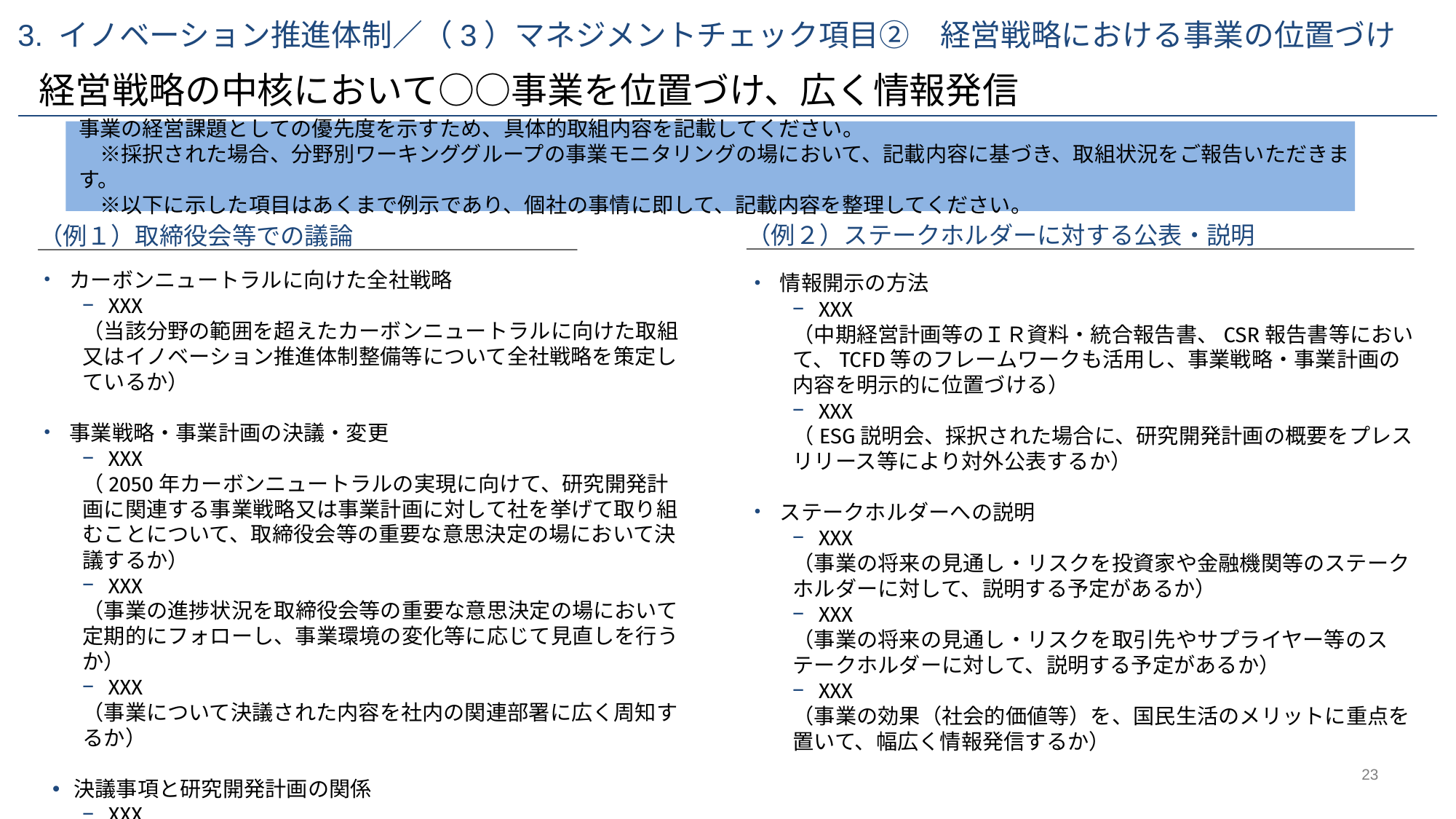

3. イノベーション推進体制／（3）マネジメントチェック項目②　経営戦略における事業の位置づけ
経営戦略の中核において○○事業を位置づけ、広く情報発信
事業の経営課題としての優先度を示すため、具体的取組内容を記載してください。
　※採択された場合、分野別ワーキンググループの事業モニタリングの場において、記載内容に基づき、取組状況をご報告いただきます。
　※以下に示した項目はあくまで例示であり、個社の事情に即して、記載内容を整理してください。
（例２）ステークホルダーに対する公表・説明
（例１）取締役会等での議論
カーボンニュートラルに向けた全社戦略
XXX
（当該分野の範囲を超えたカーボンニュートラルに向けた取組又はイノベーション推進体制整備等について全社戦略を策定しているか）

事業戦略・事業計画の決議・変更
XXX
（2050年カーボンニュートラルの実現に向けて、研究開発計画に関連する事業戦略又は事業計画に対して社を挙げて取り組むことについて、取締役会等の重要な意思決定の場において決議するか）
XXX
（事業の進捗状況を取締役会等の重要な意思決定の場において定期的にフォローし、事業環境の変化等に応じて見直しを行うか）
XXX
（事業について決議された内容を社内の関連部署に広く周知するか）

決議事項と研究開発計画の関係
XXX
（上記で決議された事業戦略・事業計画において、研究開発計画が不可欠な要素として、優先度高く位置づけられるか）

情報開示の方法
XXX
（中期経営計画等のＩＲ資料・統合報告書、CSR報告書等において、TCFD等のフレームワークも活用し、事業戦略・事業計画の内容を明示的に位置づける）
XXX
（ESG説明会、採択された場合に、研究開発計画の概要をプレスリリース等により対外公表するか）

ステークホルダーへの説明
XXX
（事業の将来の見通し・リスクを投資家や金融機関等のステークホルダーに対して、説明する予定があるか）
XXX
（事業の将来の見通し・リスクを取引先やサプライヤー等のステークホルダーに対して、説明する予定があるか）
XXX
（事業の効果（社会的価値等）を、国民生活のメリットに重点を置いて、幅広く情報発信するか）